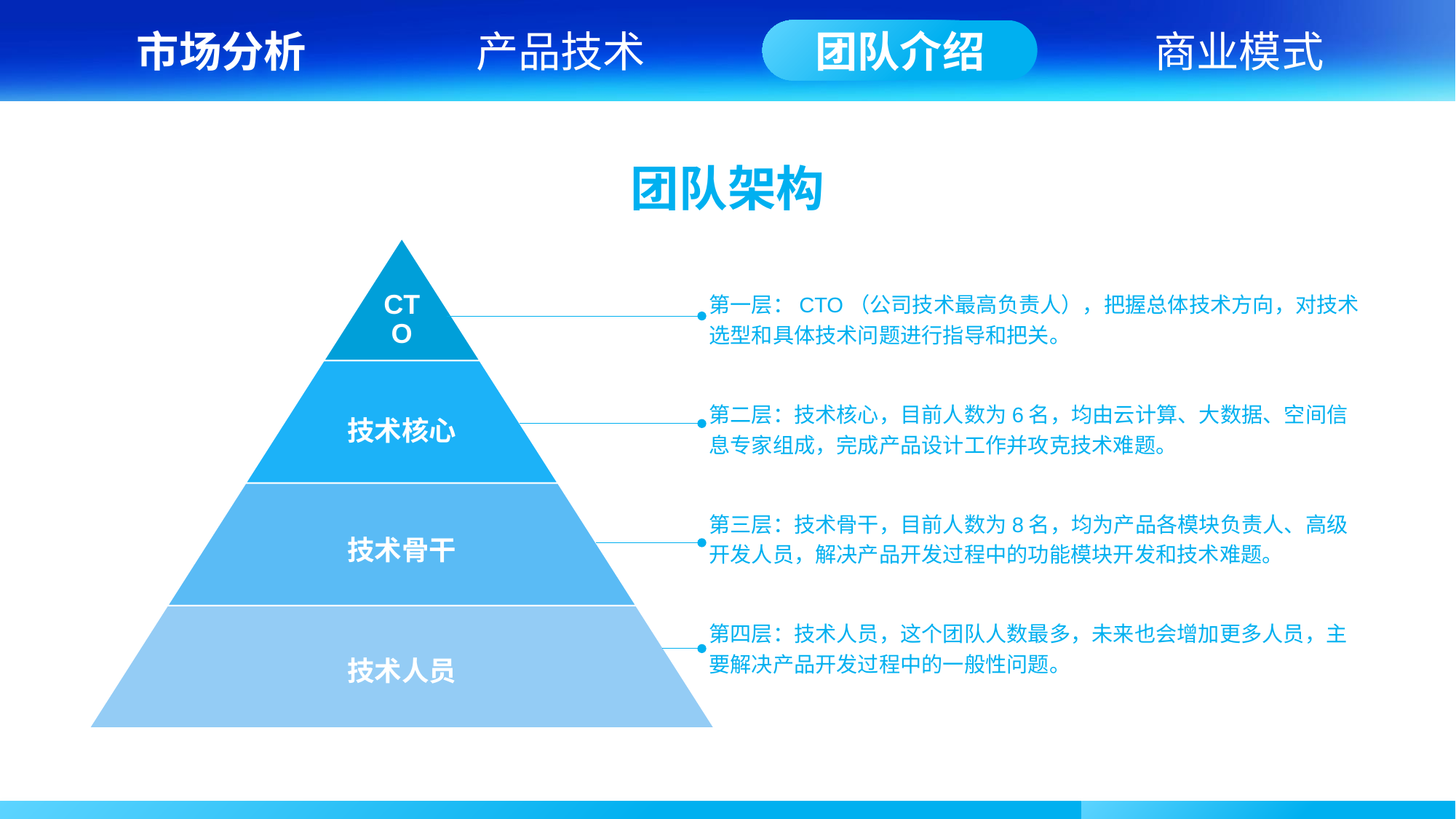

市场分析
产品技术
团队介绍
商业模式
团队架构
CTO
技术核心
技术骨干
技术人员
第一层：CTO（公司技术最高负责人），把握总体技术方向，对技术选型和具体技术问题进行指导和把关。

第二层：技术核心，目前人数为6名，均由云计算、大数据、空间信息专家组成，完成产品设计工作并攻克技术难题。

第三层：技术骨干，目前人数为8名，均为产品各模块负责人、高级开发人员，解决产品开发过程中的功能模块开发和技术难题。

第四层：技术人员，这个团队人数最多，未来也会增加更多人员，主要解决产品开发过程中的一般性问题。